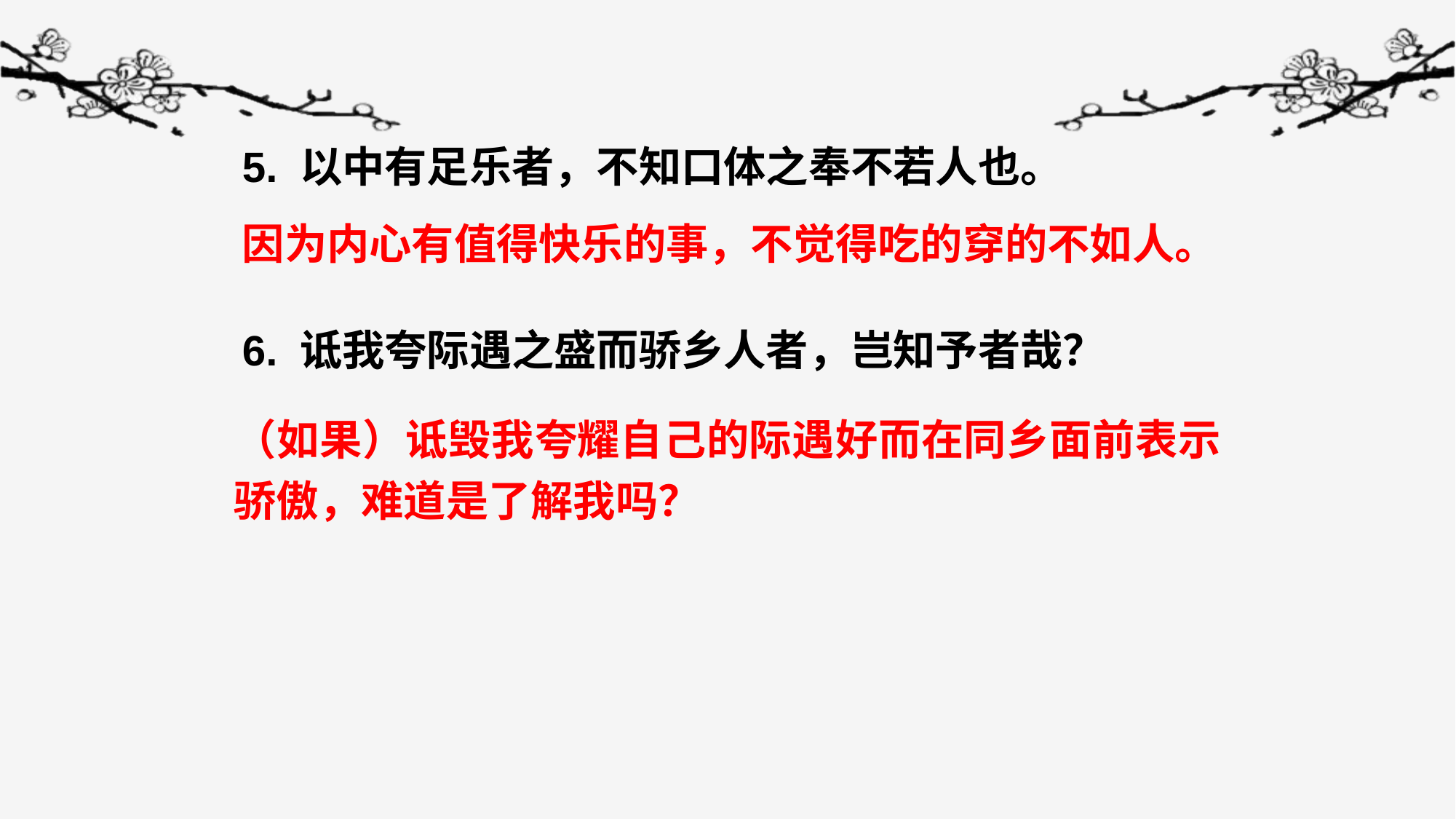

5. 以中有足乐者，不知口体之奉不若人也。

6. 诋我夸际遇之盛而骄乡人者，岂知予者哉？
因为内心有值得快乐的事，不觉得吃的穿的不如人。
（如果）诋毁我夸耀自己的际遇好而在同乡面前表示骄傲，难道是了解我吗？